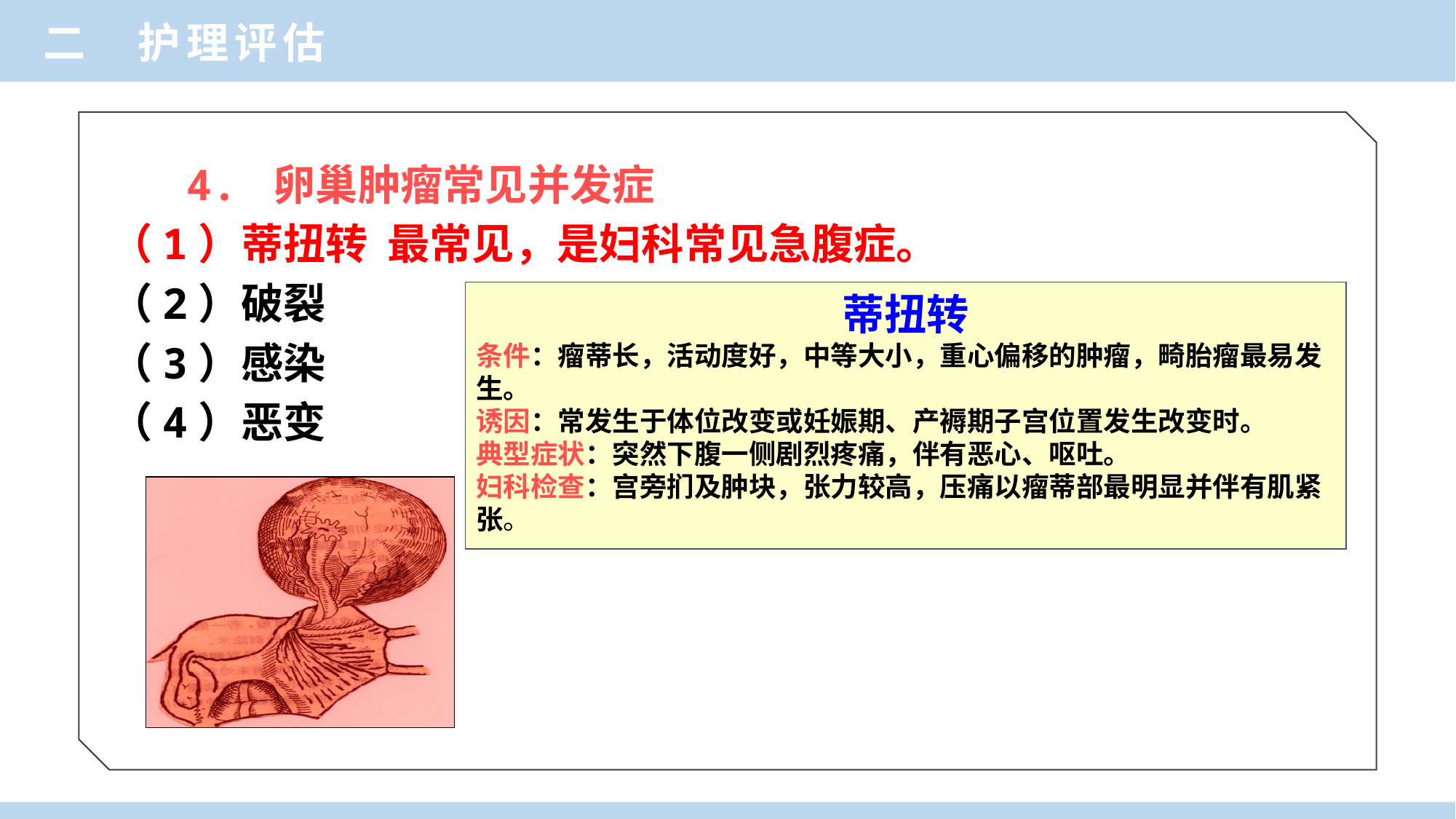

二   护理评估

   4. 卵巢肿瘤常见并发症
（1）蒂扭转  最常见，是妇科常见急腹症。
（2）破裂
（3）感染
（4）恶变
蒂扭转
条件：瘤蒂长，活动度好，中等大小，重心偏移的肿瘤，畸胎瘤最易发生。
诱因：常发生于体位改变或妊娠期、产褥期子宫位置发生改变时。
典型症状：突然下腹一侧剧烈疼痛，伴有恶心、呕吐。
妇科检查：宫旁扪及肿块，张力较高，压痛以瘤蒂部最明显并伴有肌紧张。